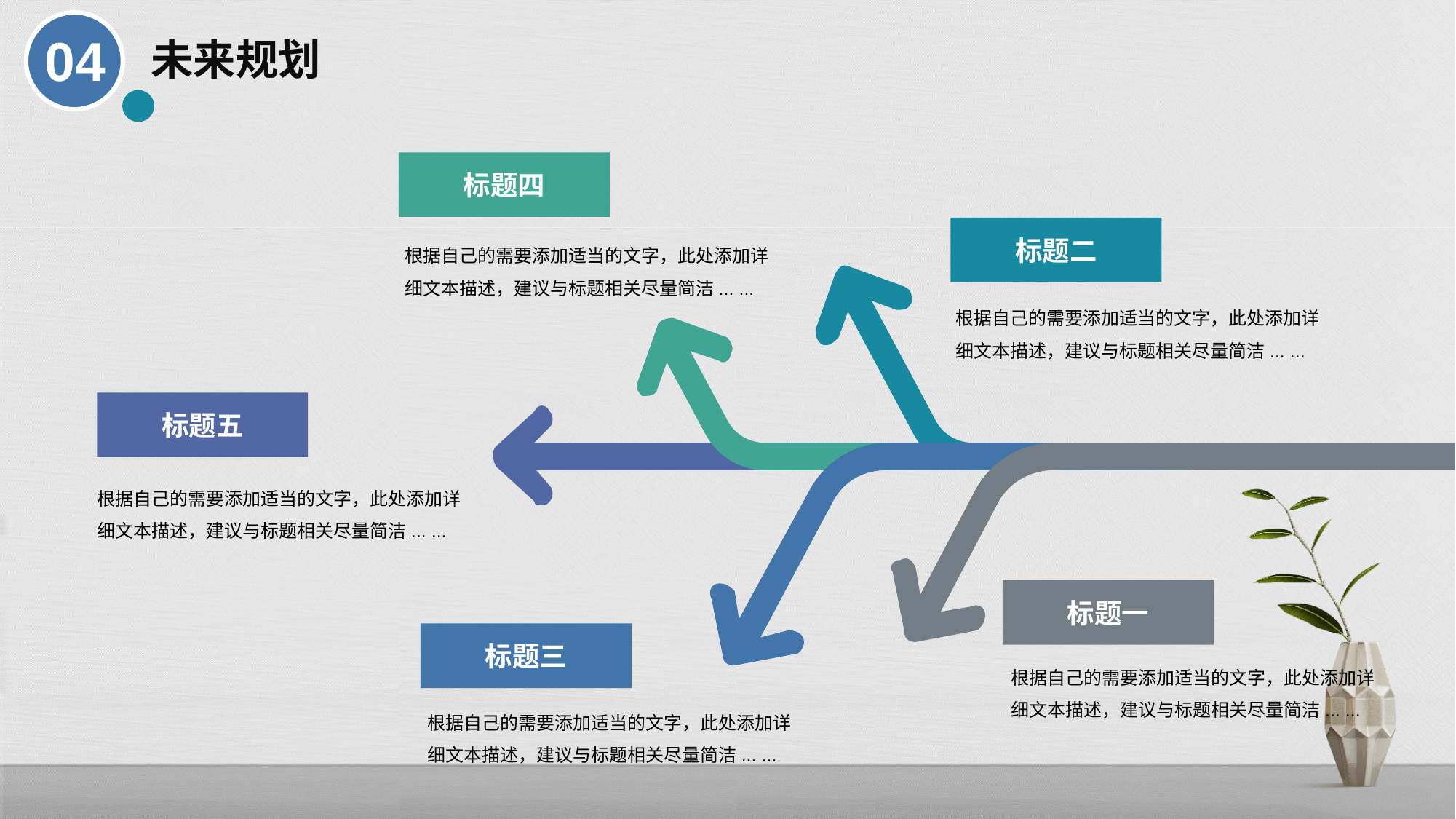

04

未来规划
标题四
标题二
根据自己的需要添加适当的文字，此处添加详细文本描述，建议与标题相关尽量简洁... ...

根据自己的需要添加适当的文字，此处添加详细文本描述，建议与标题相关尽量简洁... ...

标题五

根据自己的需要添加适当的文字，此处添加详细文本描述，建议与标题相关尽量简洁... ...
标题一
标题三
根据自己的需要添加适当的文字，此处添加详细文本描述，建议与标题相关尽量简洁... ...
根据自己的需要添加适当的文字，此处添加详细文本描述，建议与标题相关尽量简洁... ...